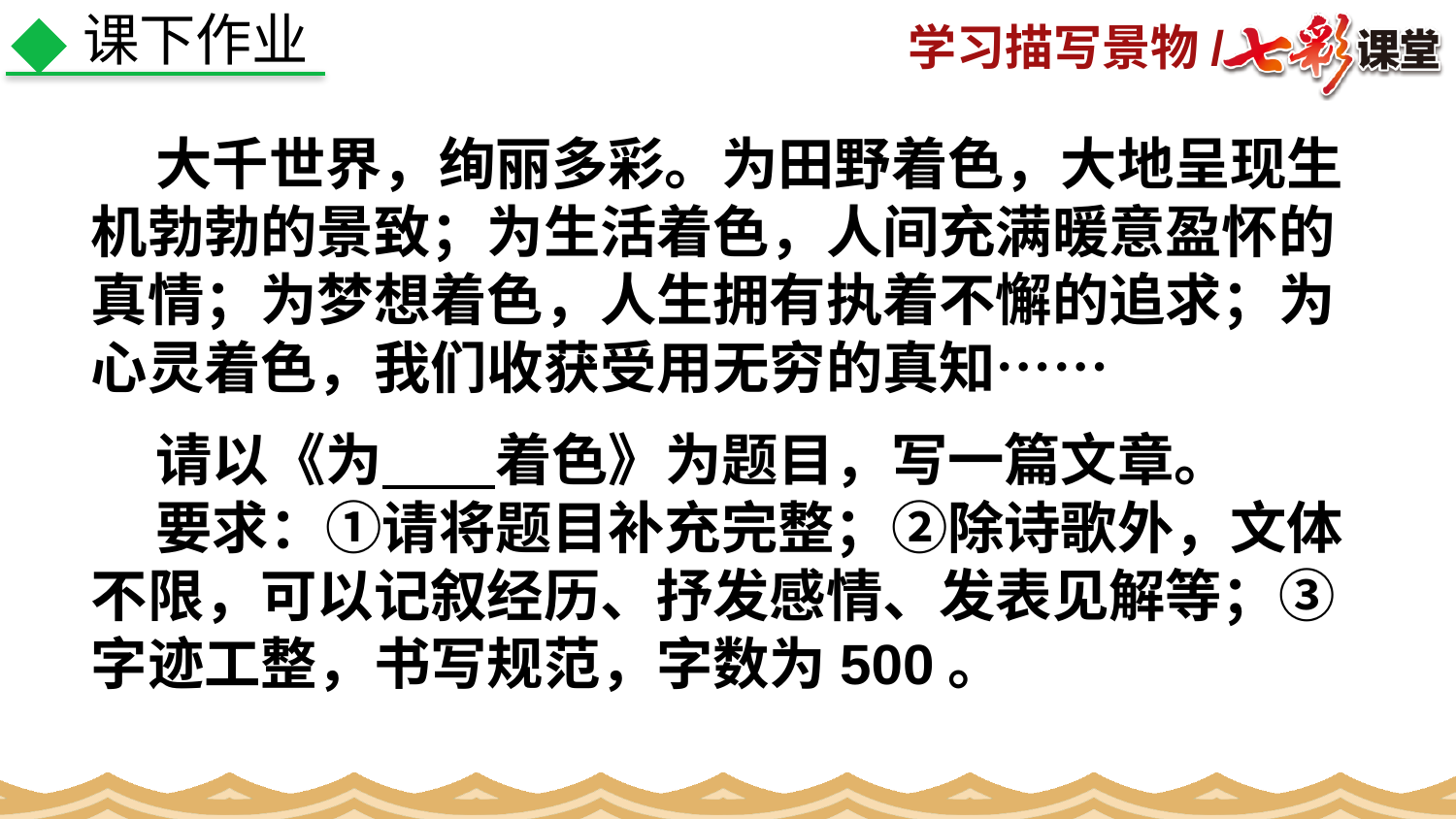

课下作业

    大千世界，绚丽多彩。为田野着色，大地呈现生机勃勃的景致；为生活着色，人间充满暖意盈怀的真情；为梦想着色，人生拥有执着不懈的追求；为心灵着色，我们收获受用无穷的真知……
    请以《为　　着色》为题目，写一篇文章。
    要求：①请将题目补充完整；②除诗歌外，文体不限，可以记叙经历、抒发感情、发表见解等；③字迹工整，书写规范，字数为500。